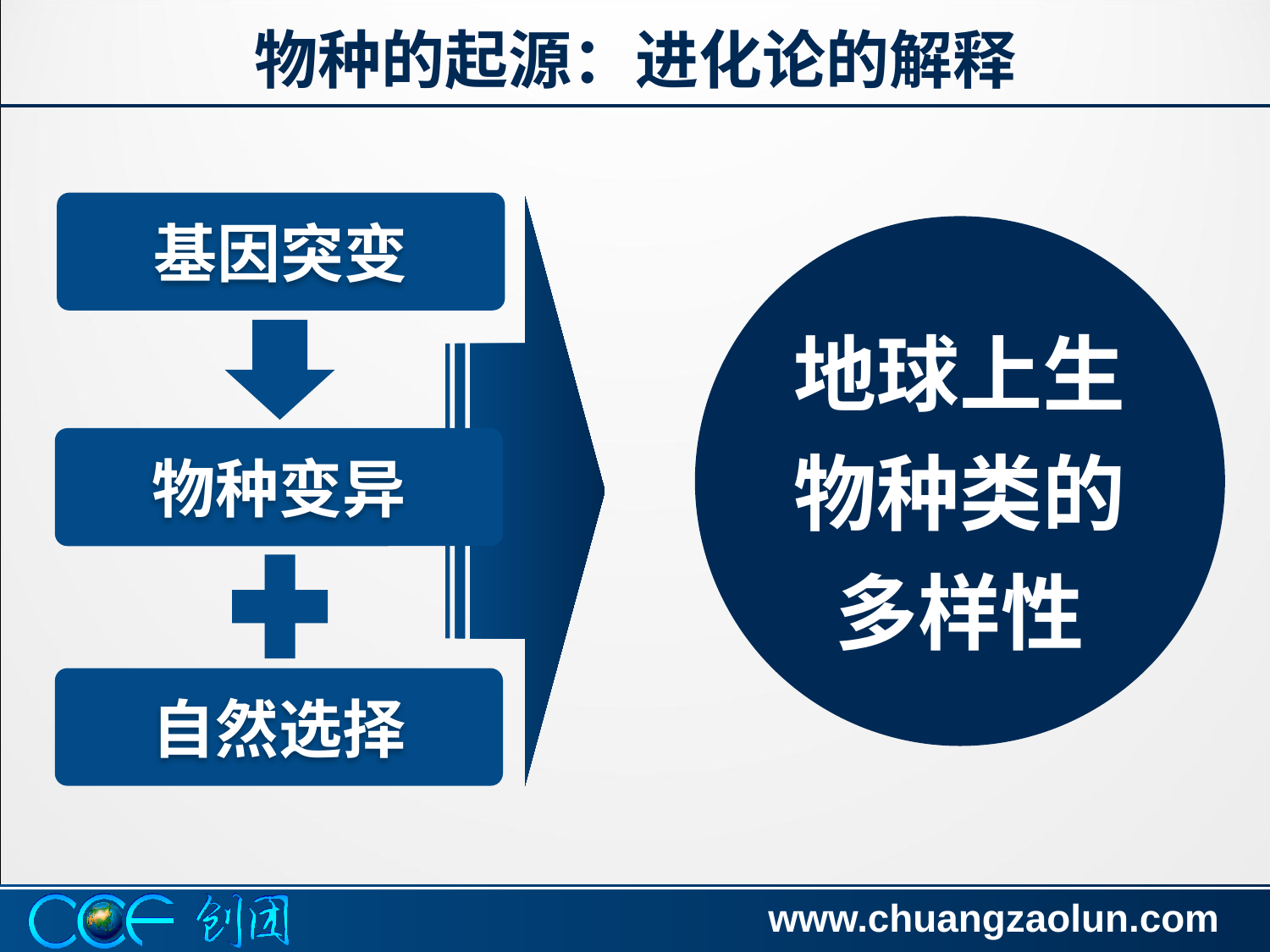

# Variation, mutation, selection summary diagram
物种的起源：进化论的解释

基因突变

地球上生物种类的多样性

物种变异

自然选择